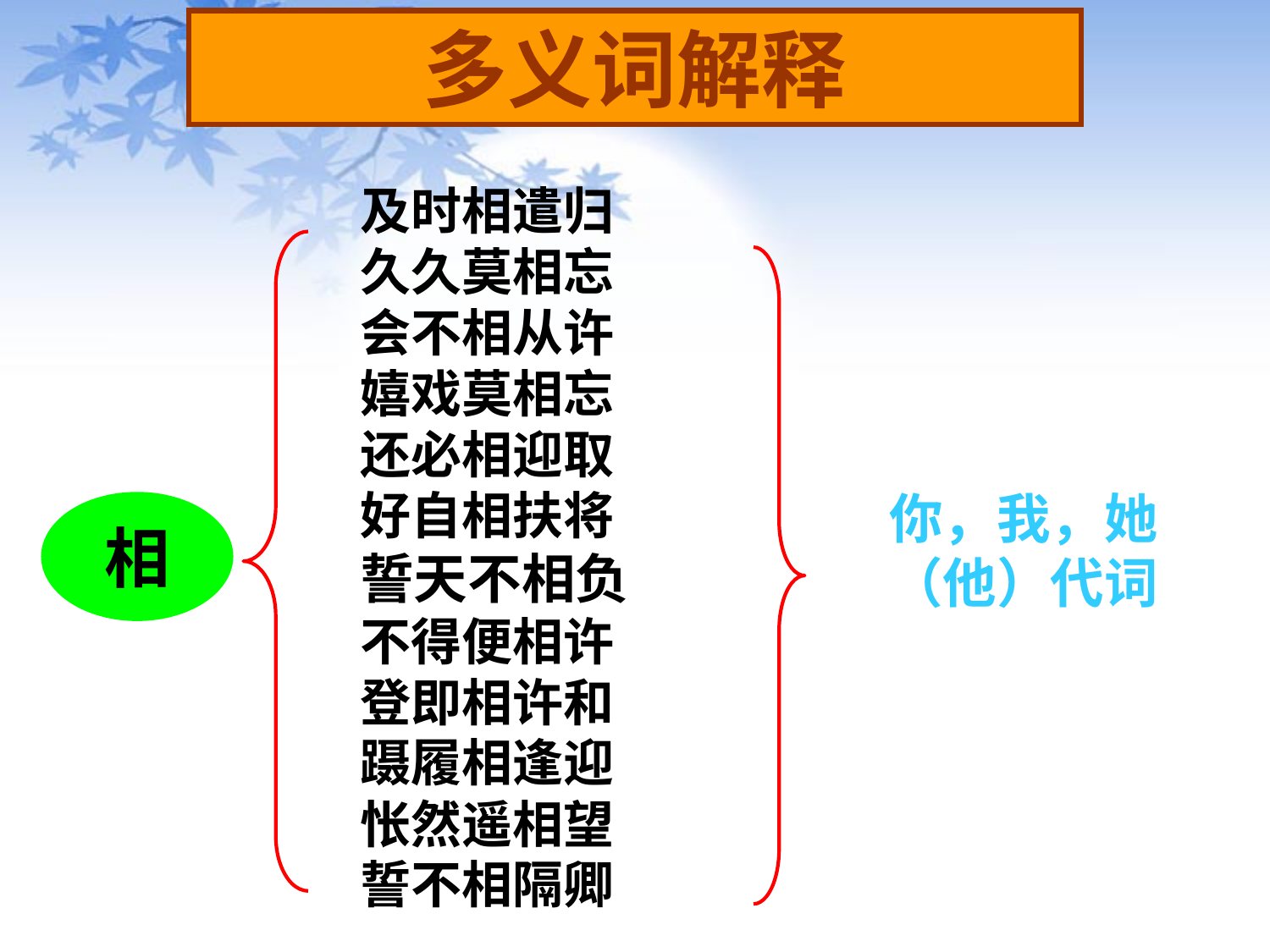

多义词解释
及时相遣归
久久莫相忘
会不相从许
嬉戏莫相忘
还必相迎取
好自相扶将
誓天不相负
不得便相许
登即相许和
蹑履相逢迎
怅然遥相望
誓不相隔卿

你，我，她（他）代词
相